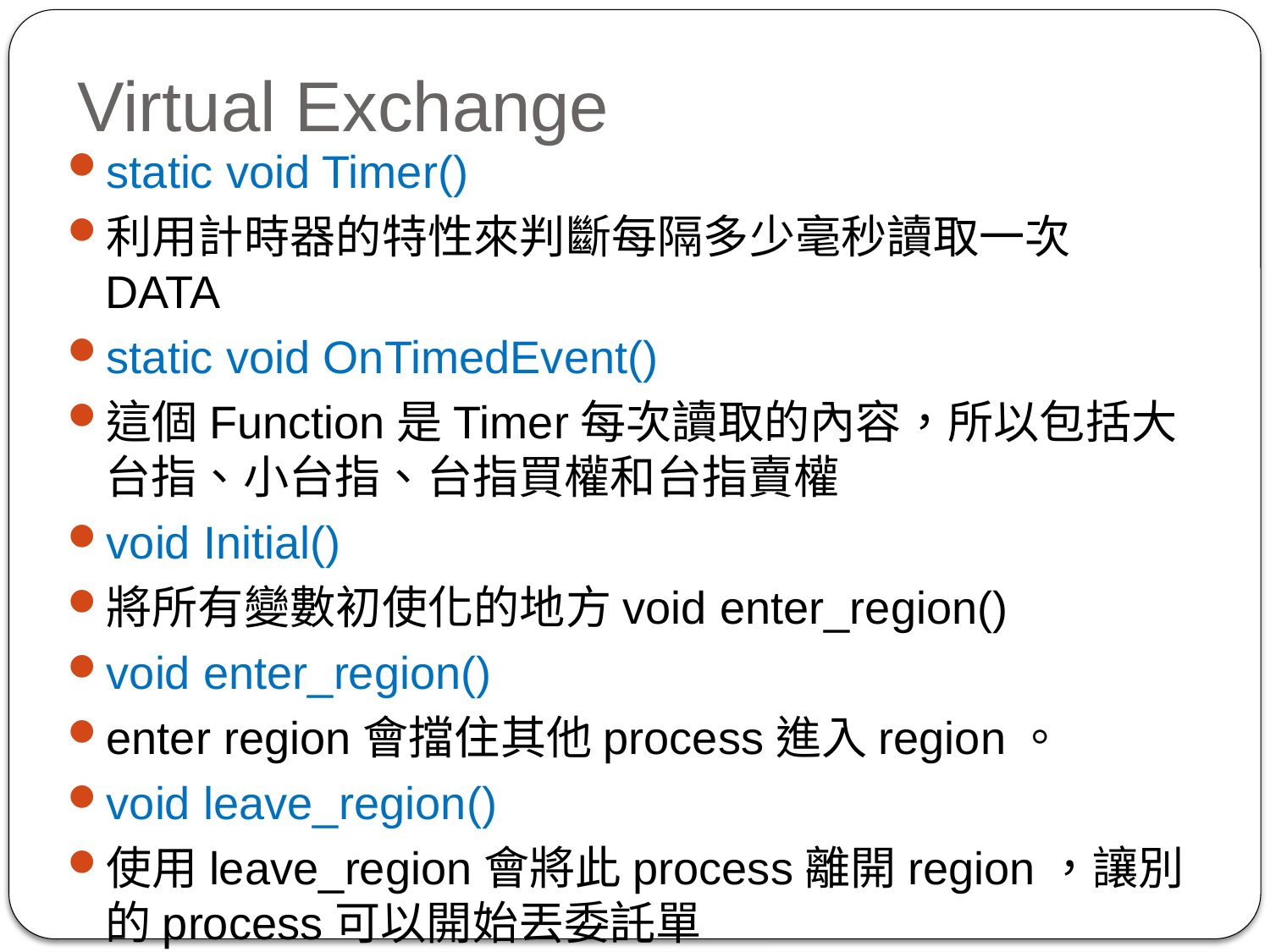

# Virtual Exchange
static void Timer()
利用計時器的特性來判斷每隔多少毫秒讀取一次DATA
static void OnTimedEvent()
這個Function是Timer每次讀取的內容，所以包括大台指、小台指、台指買權和台指賣權
void Initial()
將所有變數初使化的地方void enter_region()
void enter_region()
enter region會擋住其他process進入region。
void leave_region()
使用leave_region會將此process離開region，讓別的process可以開始丟委託單